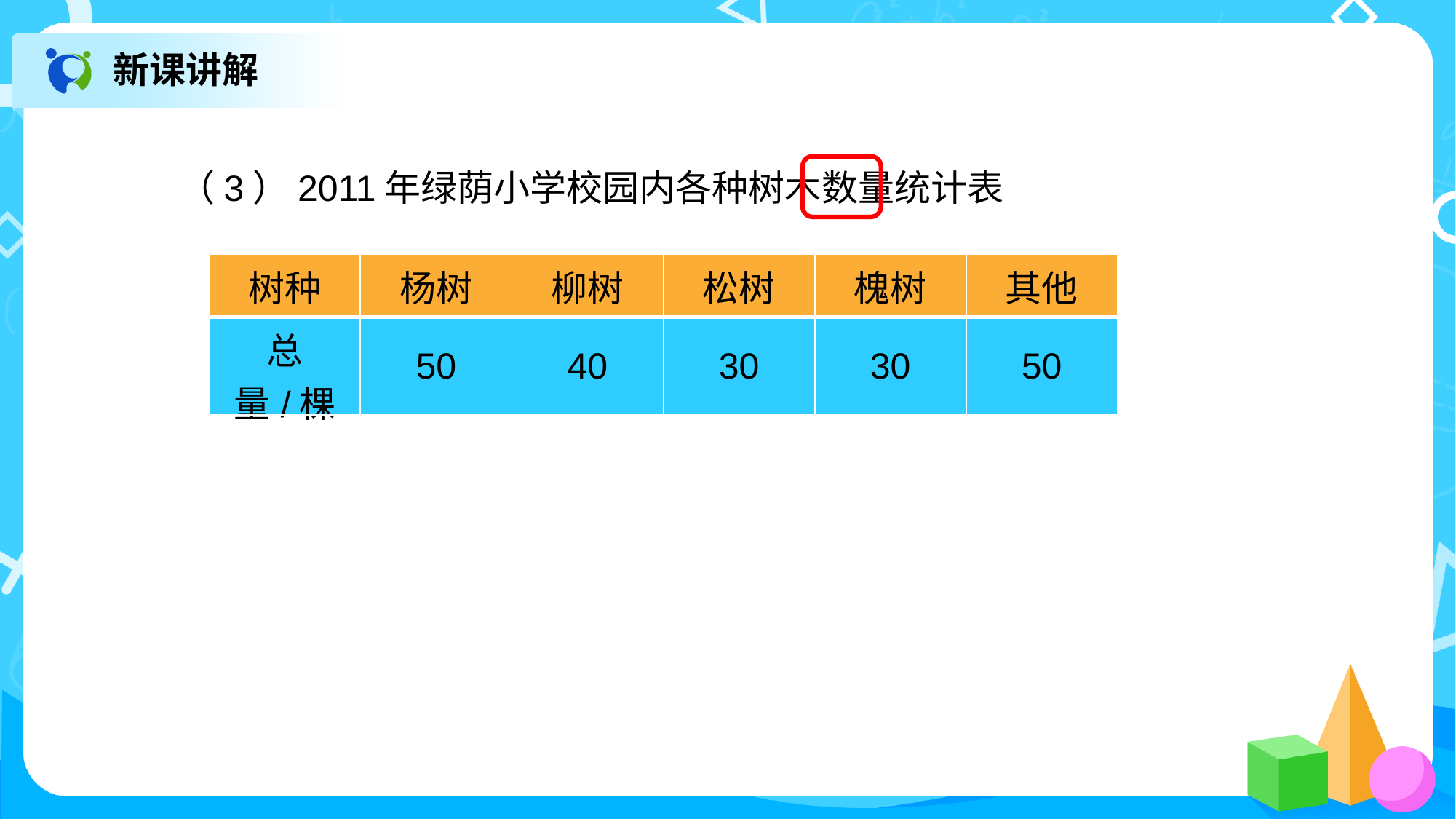

新课讲解

（3）2011年绿荫小学校园内各种树木数量统计表
| 树种 | 杨树 | 柳树 | 松树 | 槐树 | 其他 |
| --- | --- | --- | --- | --- | --- |
| 总量/棵 | 50 | 40 | 30 | 30 | 50 |